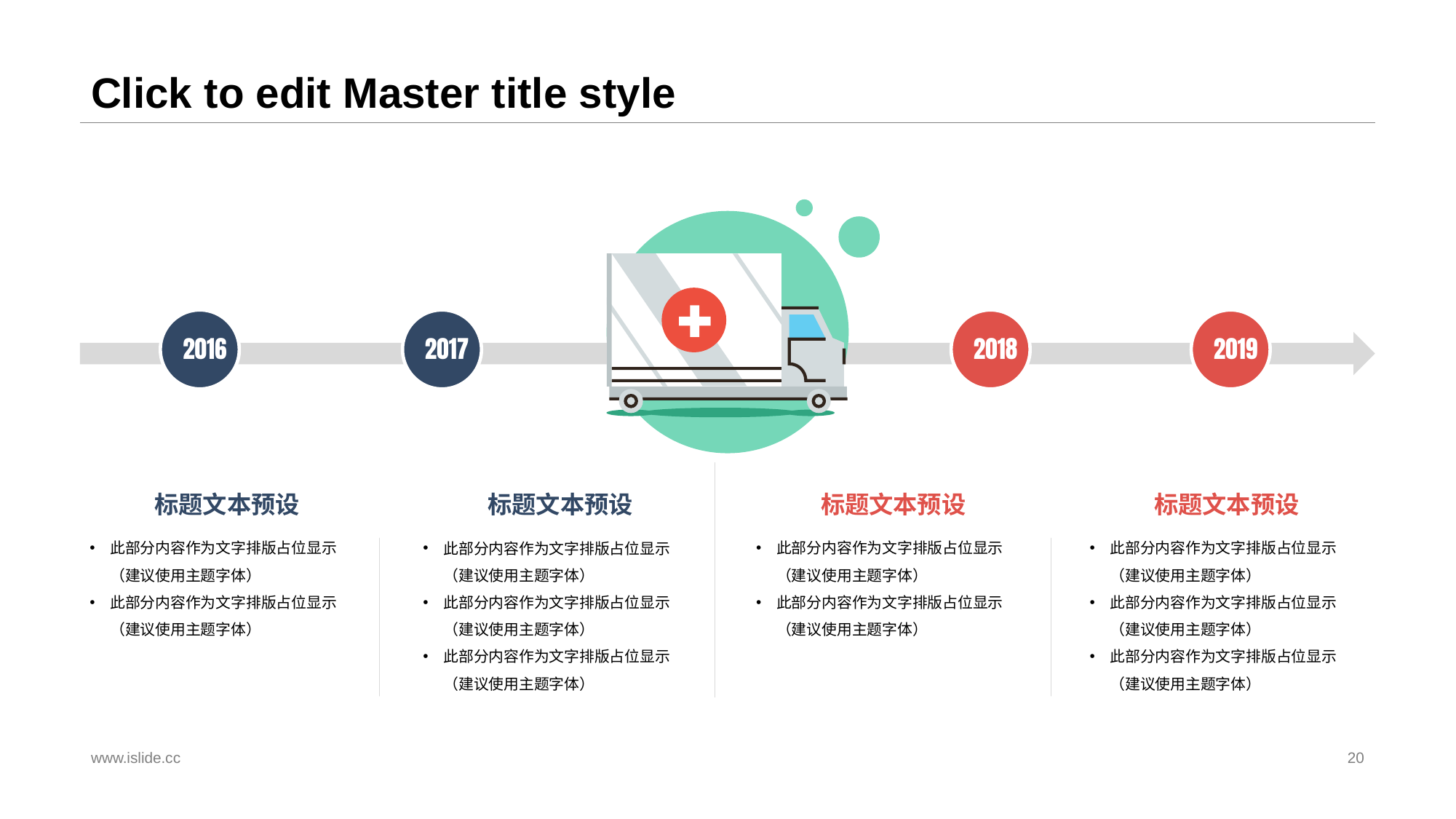

# Click to edit Master title style

2016
2017
2018
2019

标题文本预设
标题文本预设
标题文本预设
标题文本预设
此部分内容作为文字排版占位显示（建议使用主题字体）
此部分内容作为文字排版占位显示（建议使用主题字体）

此部分内容作为文字排版占位显示（建议使用主题字体）
此部分内容作为文字排版占位显示（建议使用主题字体）

此部分内容作为文字排版占位显示（建议使用主题字体）
此部分内容作为文字排版占位显示（建议使用主题字体）
此部分内容作为文字排版占位显示（建议使用主题字体）

此部分内容作为文字排版占位显示（建议使用主题字体）
此部分内容作为文字排版占位显示（建议使用主题字体）
此部分内容作为文字排版占位显示（建议使用主题字体）

www.islide.cc
20